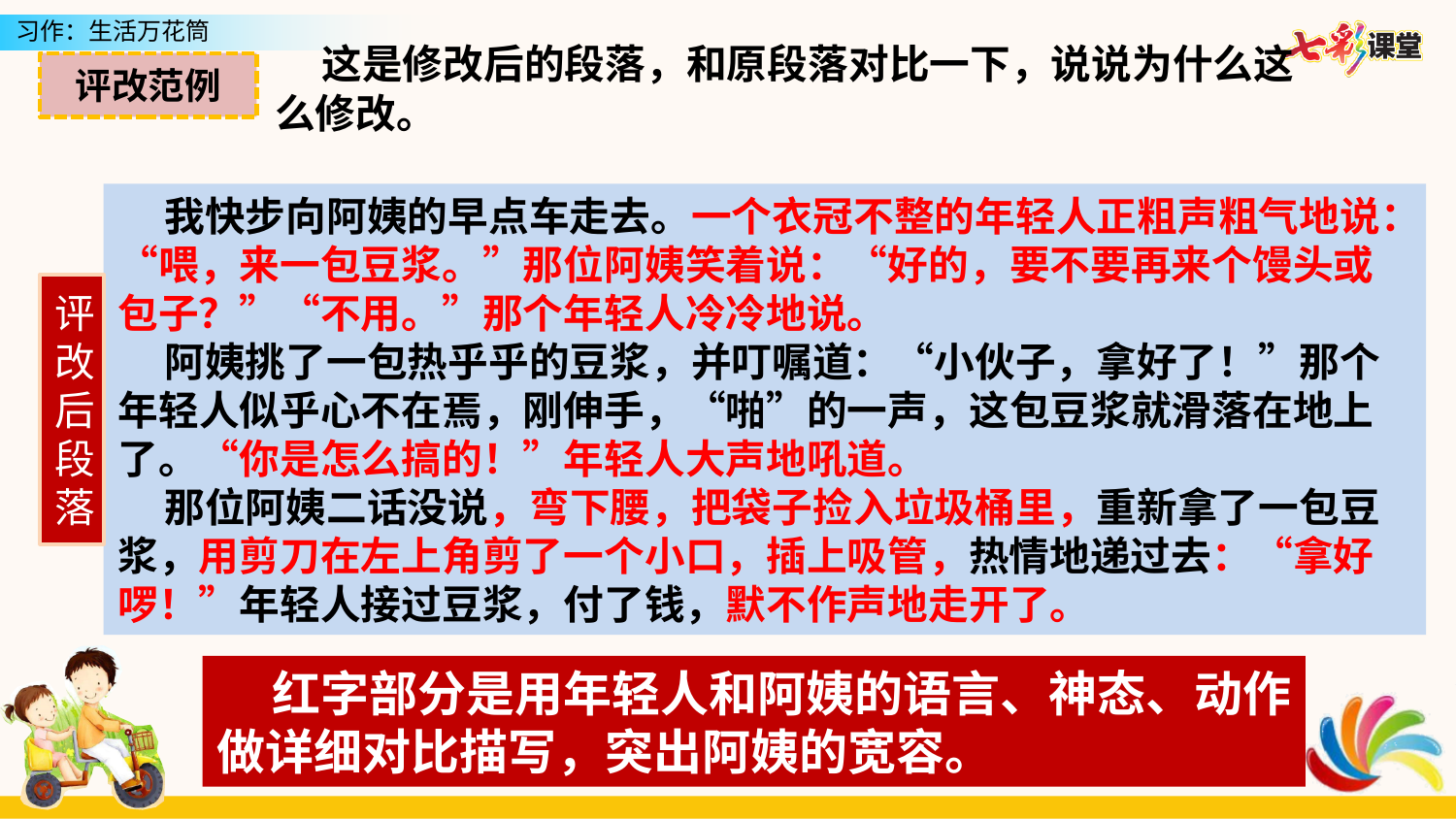

这是修改后的段落，和原段落对比一下，说说为什么这么修改。
评改范例
    我快步向阿姨的早点车走去。一个衣冠不整的年轻人正粗声粗气地说：“喂，来一包豆浆。”那位阿姨笑着说：“好的，要不要再来个馒头或包子？”“不用。”那个年轻人冷冷地说。
    阿姨挑了一包热乎乎的豆浆，并叮嘱道：“小伙子，拿好了！”那个年轻人似乎心不在焉，刚伸手，“啪”的一声，这包豆浆就滑落在地上了。“你是怎么搞的！”年轻人大声地吼道。
    那位阿姨二话没说，弯下腰，把袋子捡入垃圾桶里，重新拿了一包豆浆，用剪刀在左上角剪了一个小口，插上吸管，热情地递过去：“拿好啰！”年轻人接过豆浆，付了钱，默不作声地走开了。
评改后段落
    红字部分是用年轻人和阿姨的语言、神态、动作做详细对比描写，突出阿姨的宽容。